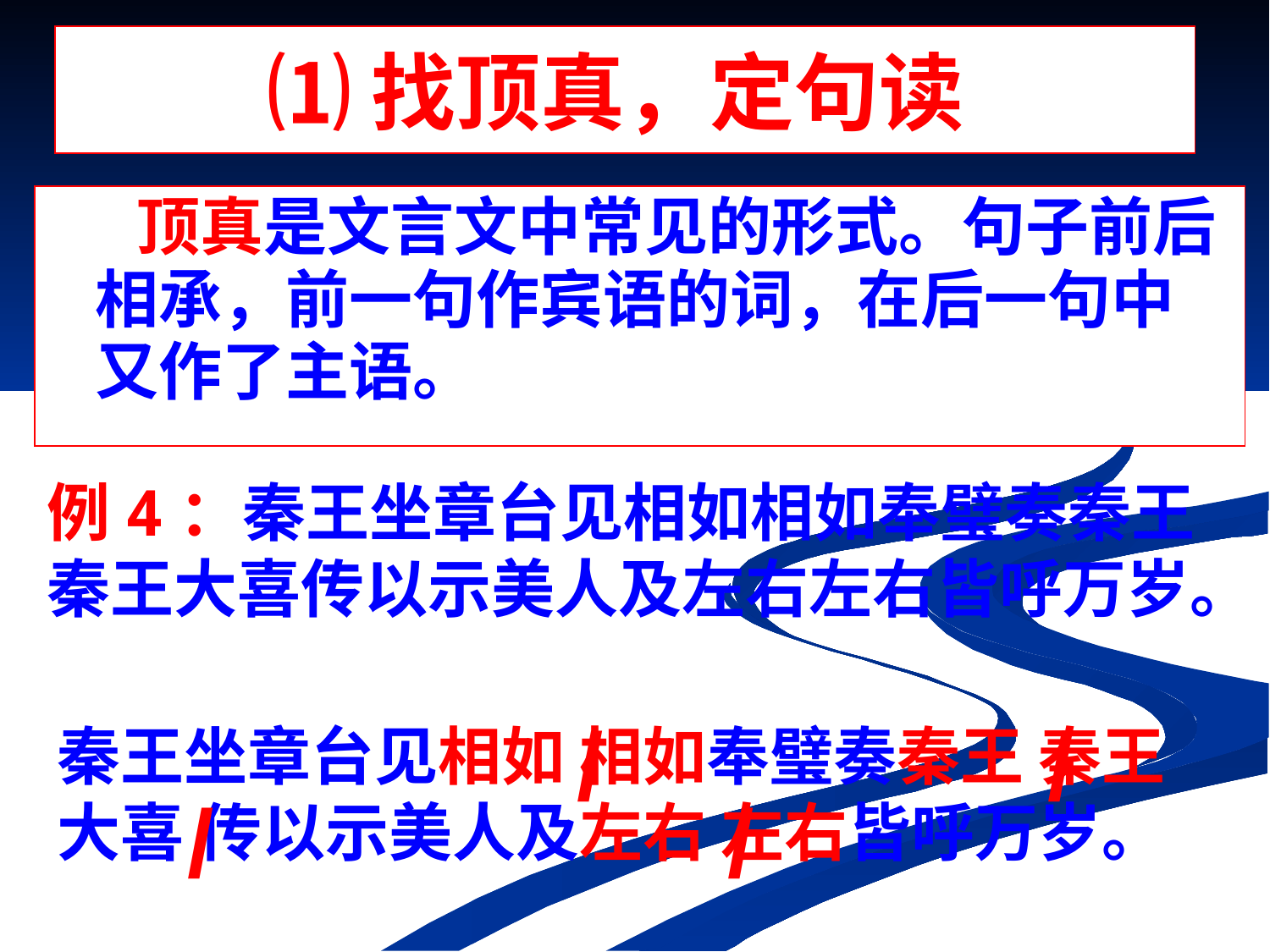

# ⑴找顶真，定句读
      顶真是文言文中常见的形式。句子前后相承，前一句作宾语的词，在后一句中又作了主语。
例4：秦王坐章台见相如相如奉璧奏秦王秦王大喜传以示美人及左右左右皆呼万岁。
/
/
秦王坐章台见相如 相如奉璧奏秦王 秦王大喜 传以示美人及左右 左右皆呼万岁。
/
/